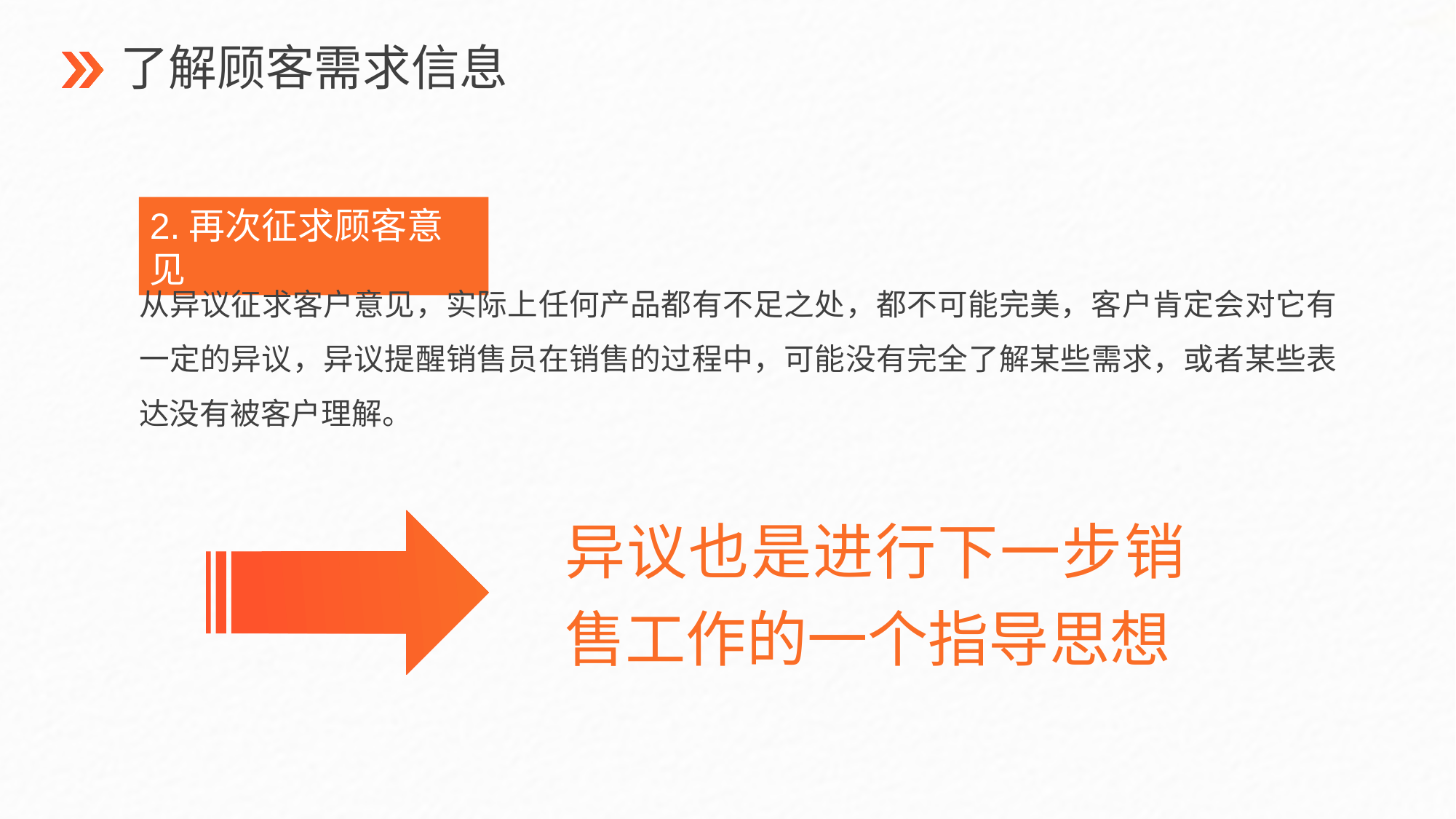

了解顾客需求信息

2.再次征求顾客意见
从异议征求客户意见，实际上任何产品都有不足之处，都不可能完美，客户肯定会对它有一定的异议，异议提醒销售员在销售的过程中，可能没有完全了解某些需求，或者某些表达没有被客户理解。
异议也是进行下一步销售工作的一个指导思想